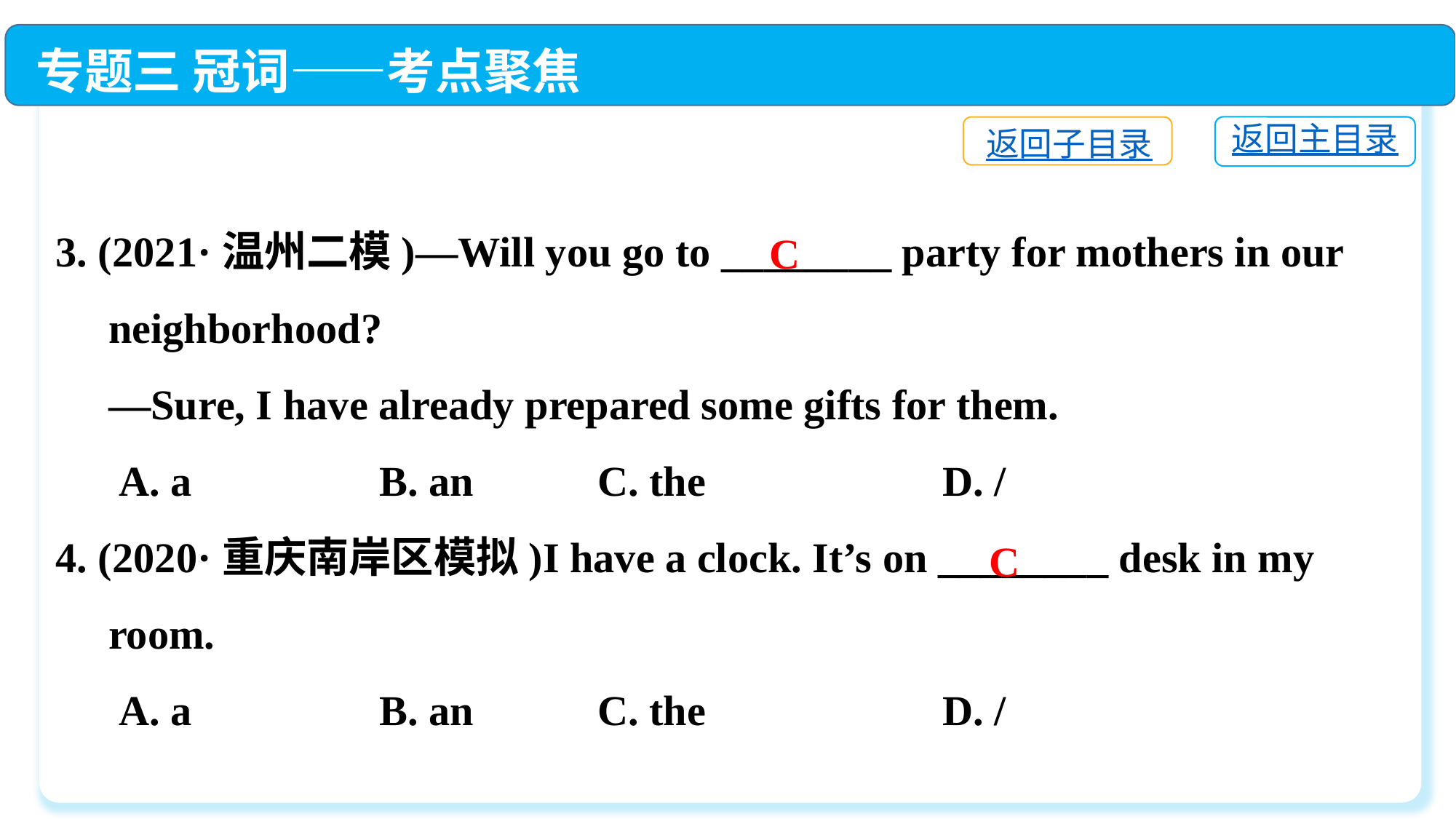

专题三 冠词——考点聚焦

3. (2021·温州二模)—Will you go to ________ party for mothers in our
     neighborhood?
     —Sure, I have already prepared some gifts for them.
      A. a	          B. an	          C. the	                      D. /
4. (2020·重庆南岸区模拟)I have a clock. It’s on ________ desk in my
     room.
      A. a	          B. an	          C. the	                      D. /
返回主目录

返回子目录
C
C